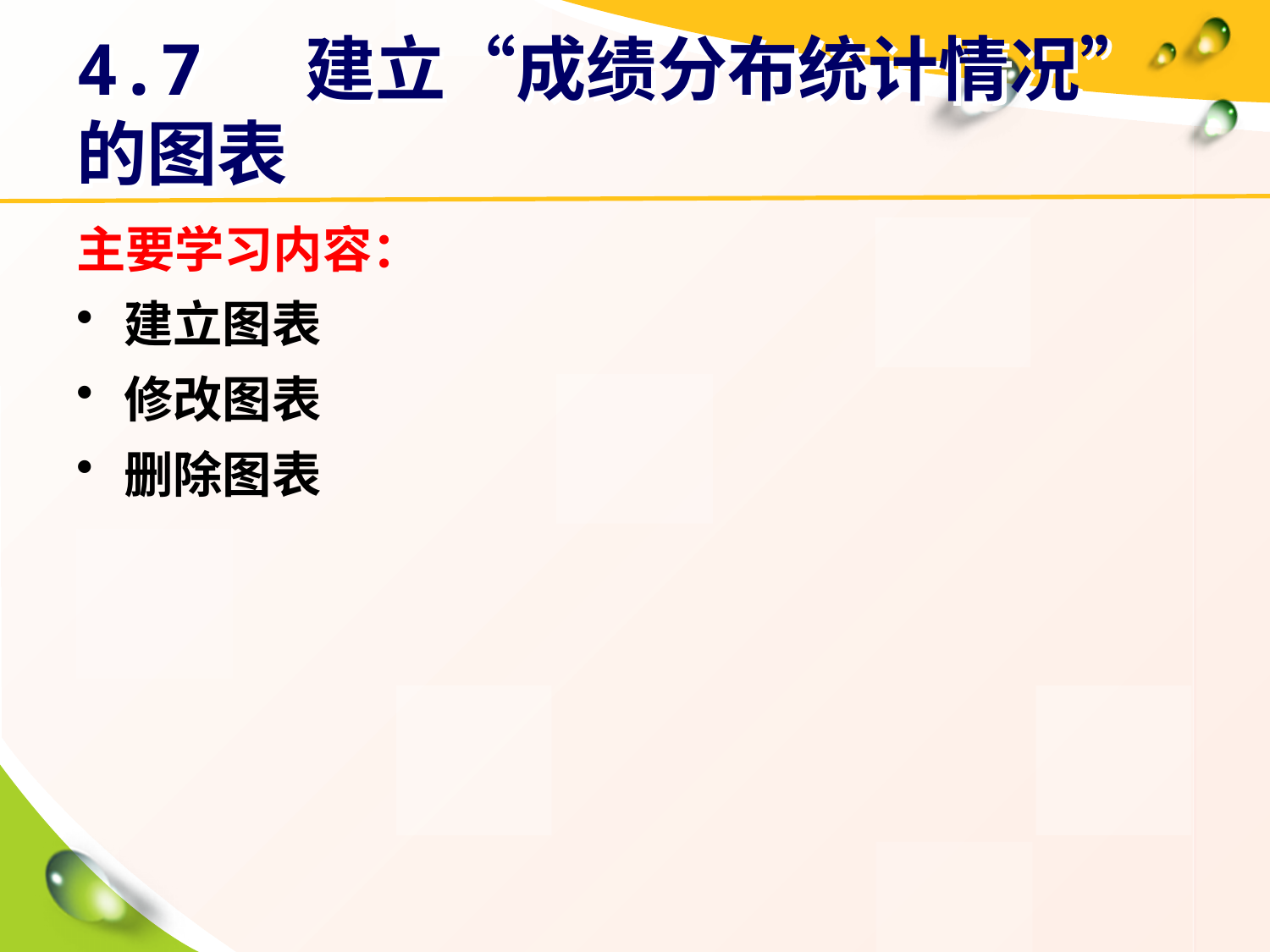

# 4.7  建立“成绩分布统计情况”的图表
主要学习内容：
建立图表
修改图表
删除图表